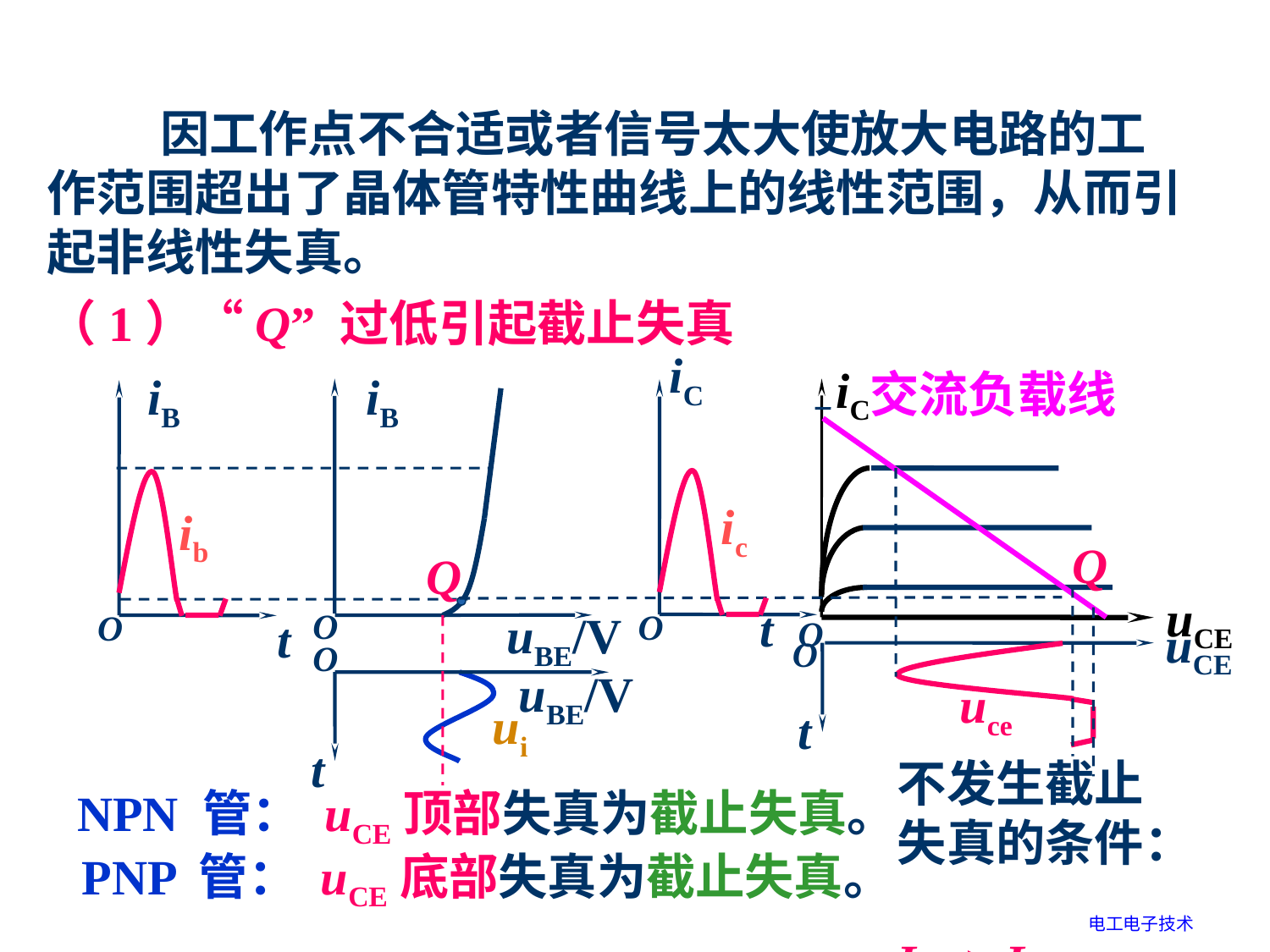

因工作点不合适或者信号太大使放大电路的工作范围超出了晶体管特性曲线上的线性范围，从而引起非线性失真。
（1）“Q” 过低引起截止失真
iC
iC
iB
iB

ic
ib

Q
Q

uCE
t  O

O

O

O
t
uBE/V

uCE

O
O

t

uBE/V

uce
ui
t
交流负载线
不发生截止失真的条件：
IBQ > Ibm 。
NPN 管： uCE顶部失真为截止失真。
PNP 管： uCE底部失真为截止失真。
电工电子技术